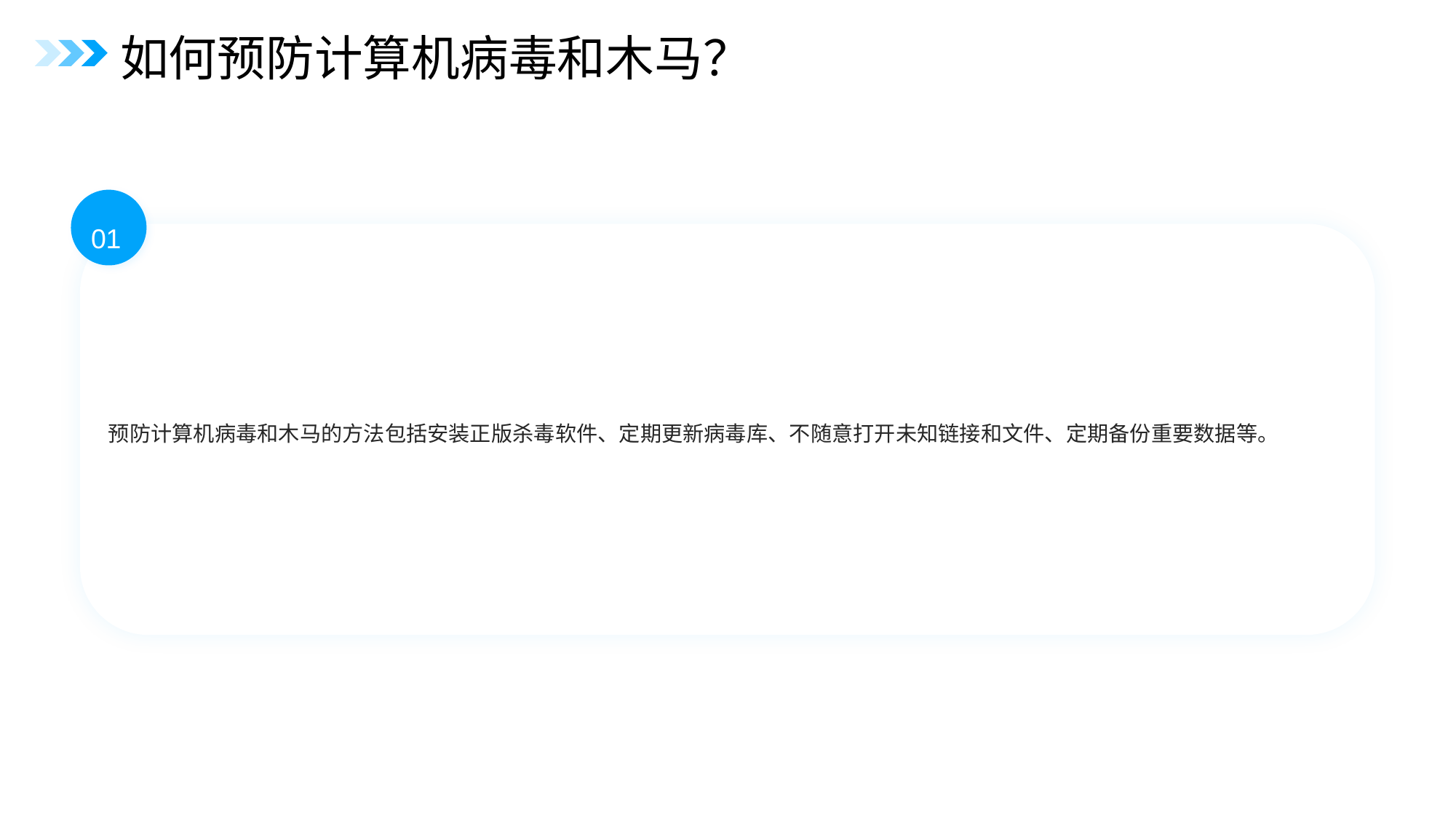

如何预防计算机病毒和木马？

01

预防计算机病毒和木马的方法包括安装正版杀毒软件、定期更新病毒库、不随意打开未知链接和文件、定期备份重要数据等。